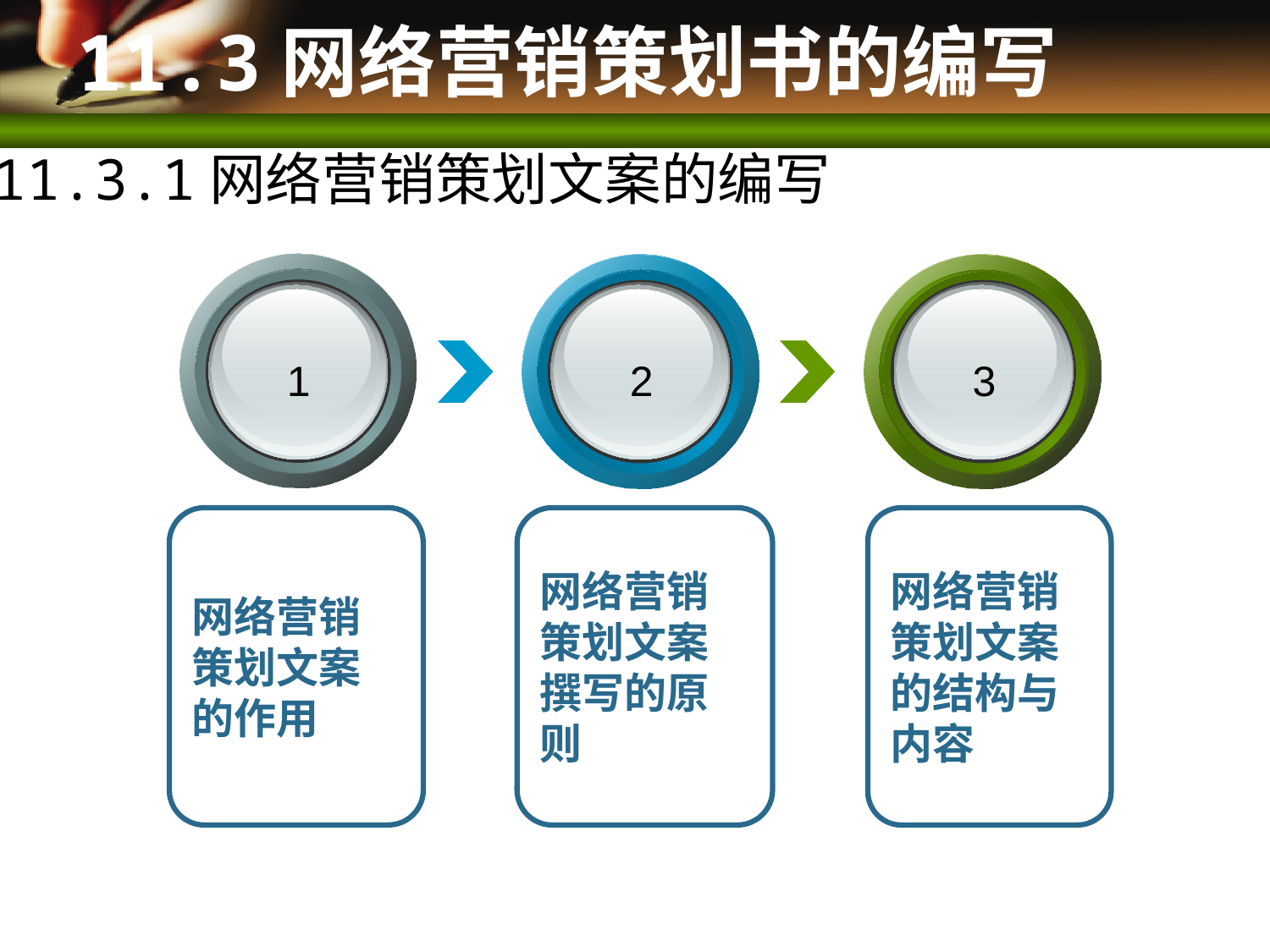

# 11.3网络营销策划书的编写
11.3.1网络营销策划文案的编写

1
2
3
网络营销策划文案的作用
网络营销策划文案撰写的原则
网络营销策划文案的结构与内容